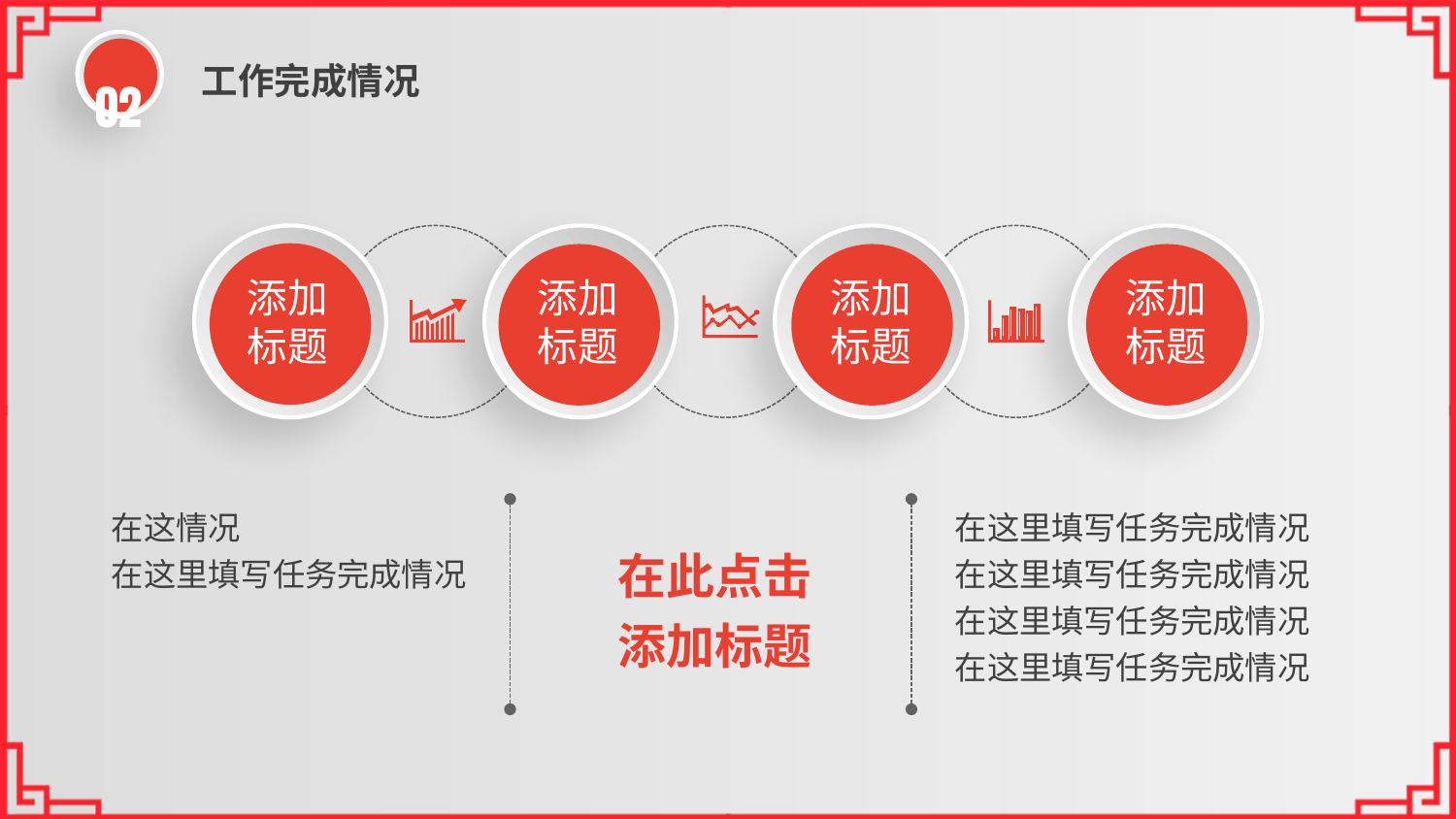

02

工作完成情况

添加
标题
添加
标题
添加
标题
添加
标题
添加
标题

在这情况
在这里填写任务完成情况
在这里填写任务完成情况
在这里填写任务完成情况
在这里填写任务完成情况
在这里填写任务完成情况
在此点击
添加标题